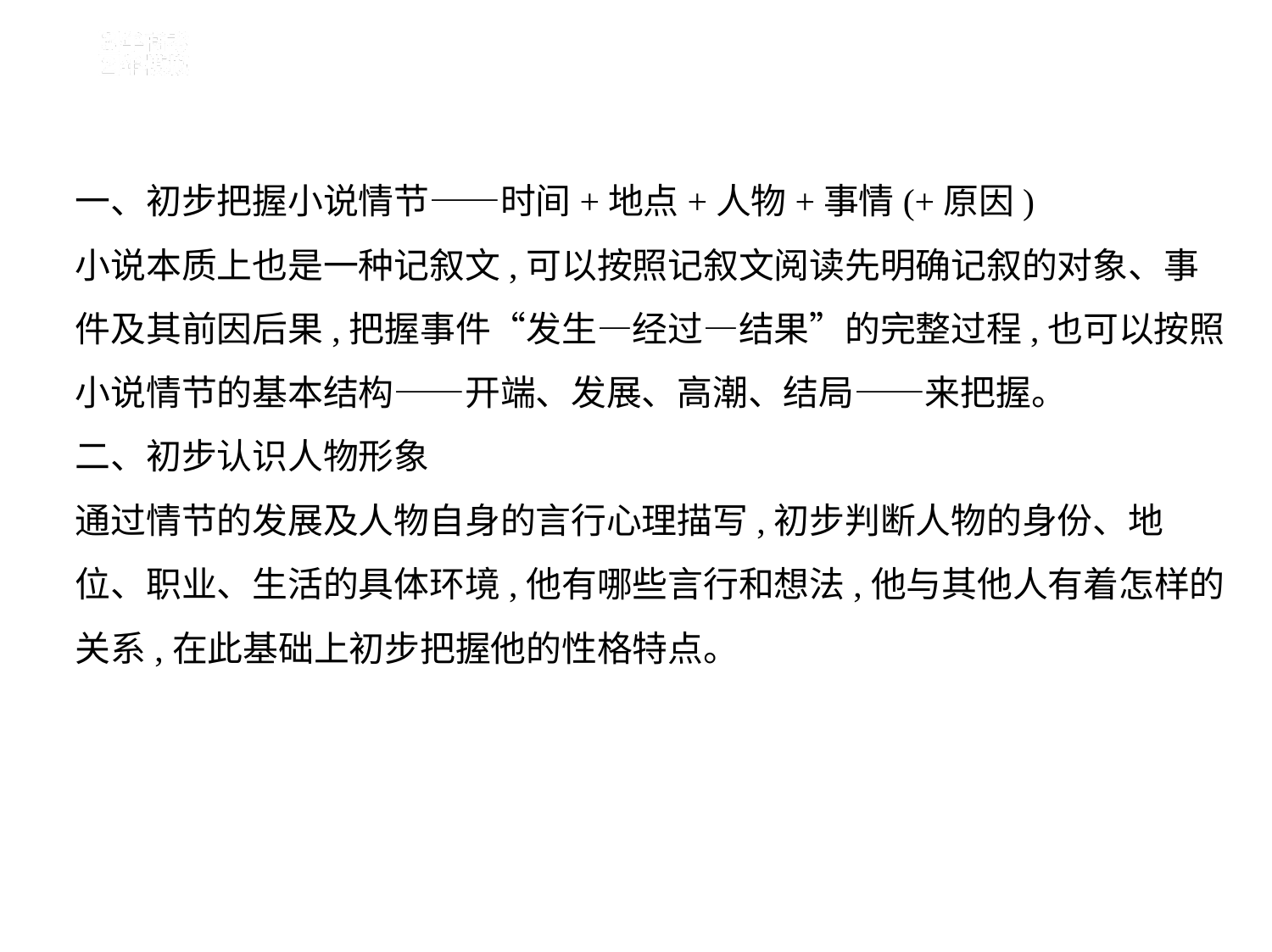

一、初步把握小说情节——时间+地点+人物+事情(+原因)
小说本质上也是一种记叙文,可以按照记叙文阅读先明确记叙的对象、事
件及其前因后果,把握事件“发生—经过—结果”的完整过程,也可以按照
小说情节的基本结构——开端、发展、高潮、结局——来把握。
二、初步认识人物形象
通过情节的发展及人物自身的言行心理描写,初步判断人物的身份、地
位、职业、生活的具体环境,他有哪些言行和想法,他与其他人有着怎样的
关系,在此基础上初步把握他的性格特点。